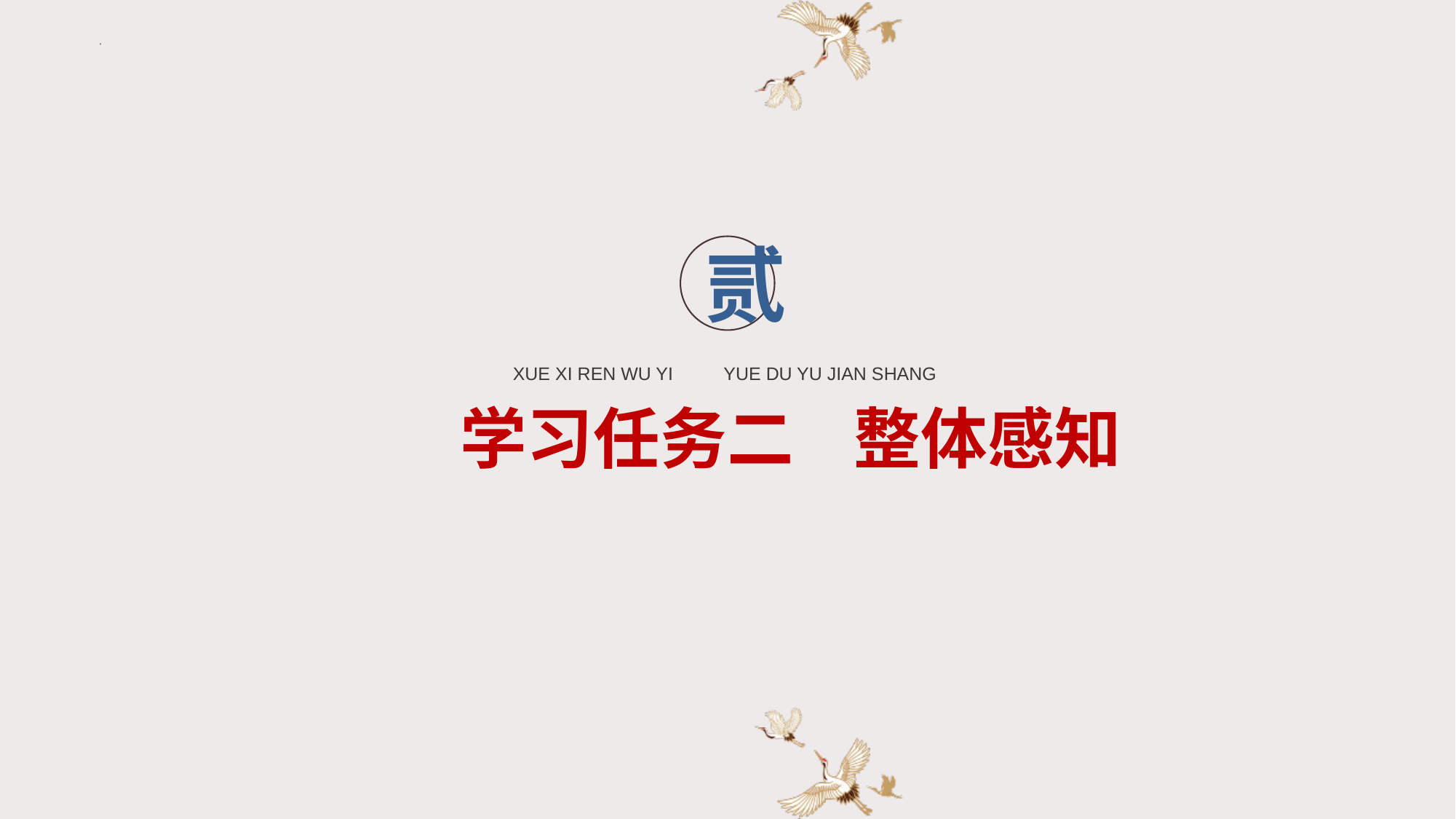

贰
XUE XI REN WU YI          YUE DU YU JIAN SHANG
学习任务二    整体感知